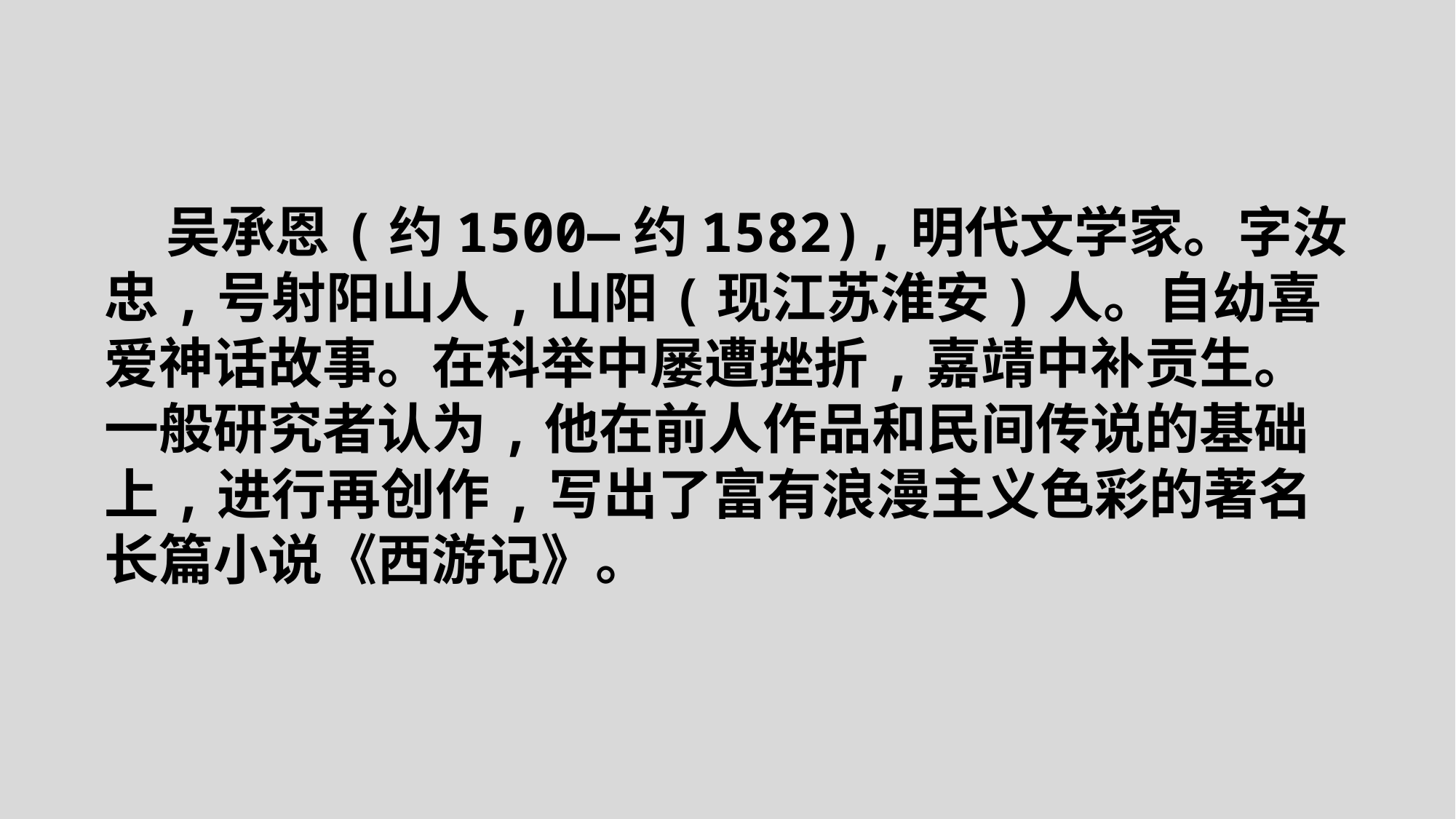

吴承恩(约1500—约1582),明代文学家。字汝忠,号射阳山人,山阳(现江苏淮安)人。自幼喜爱神话故事。在科举中屡遭挫折,嘉靖中补贡生。一般研究者认为,他在前人作品和民间传说的基础上,进行再创作,写出了富有浪漫主义色彩的著名长篇小说《西游记》。